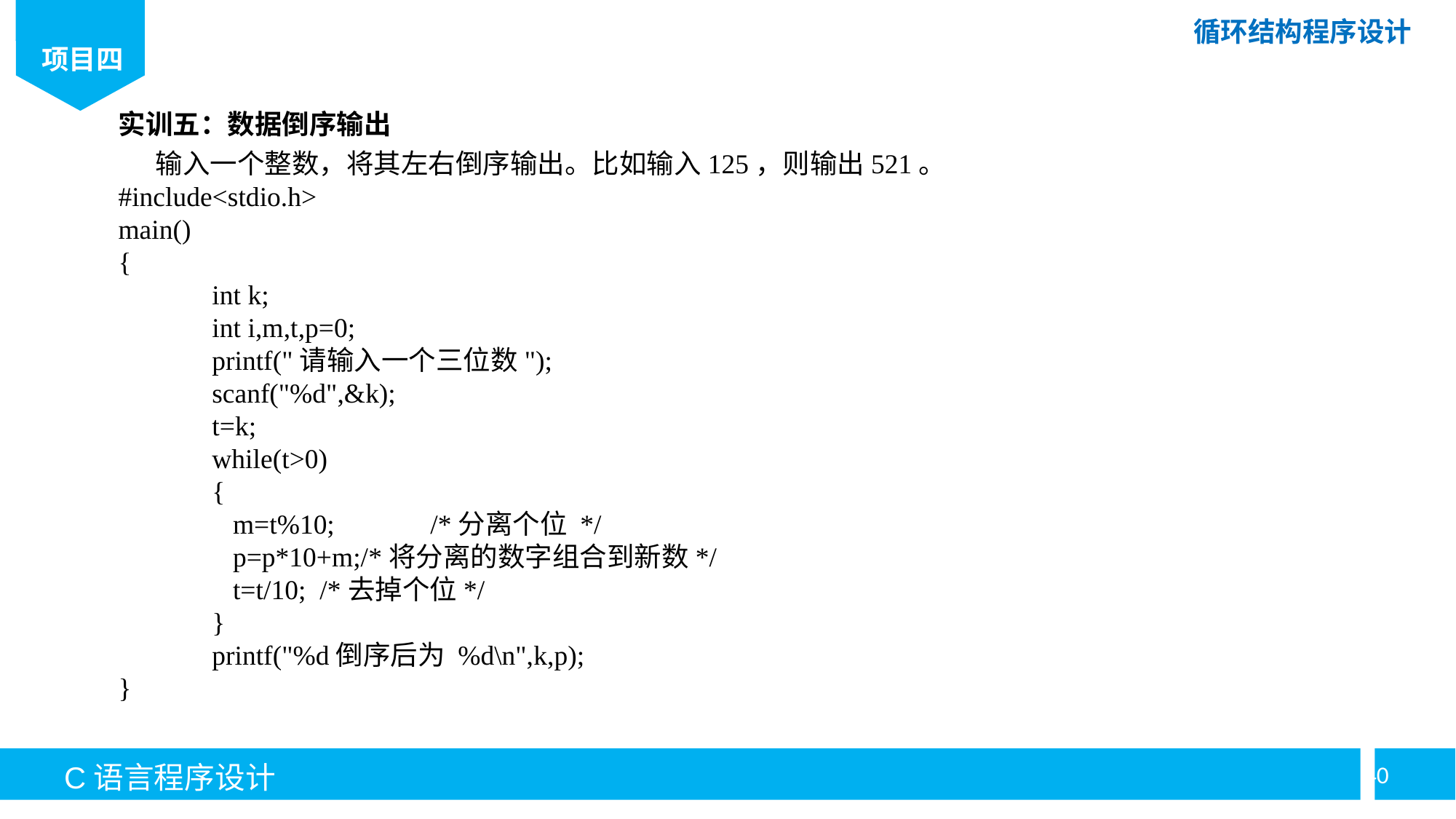

实训五：数据倒序输出
     输入一个整数，将其左右倒序输出。比如输入125，则输出521。
#include<stdio.h>
main()
{
	int k;
	int i,m,t,p=0;
	printf("请输入一个三位数");
	scanf("%d",&k);
	t=k;
	while(t>0)
	{
	   m=t%10;	/*分离个位 */
	   p=p*10+m;/*将分离的数字组合到新数*/
	   t=t/10;  /*去掉个位*/
	}
	printf("%d倒序后为 %d\n",k,p);
}